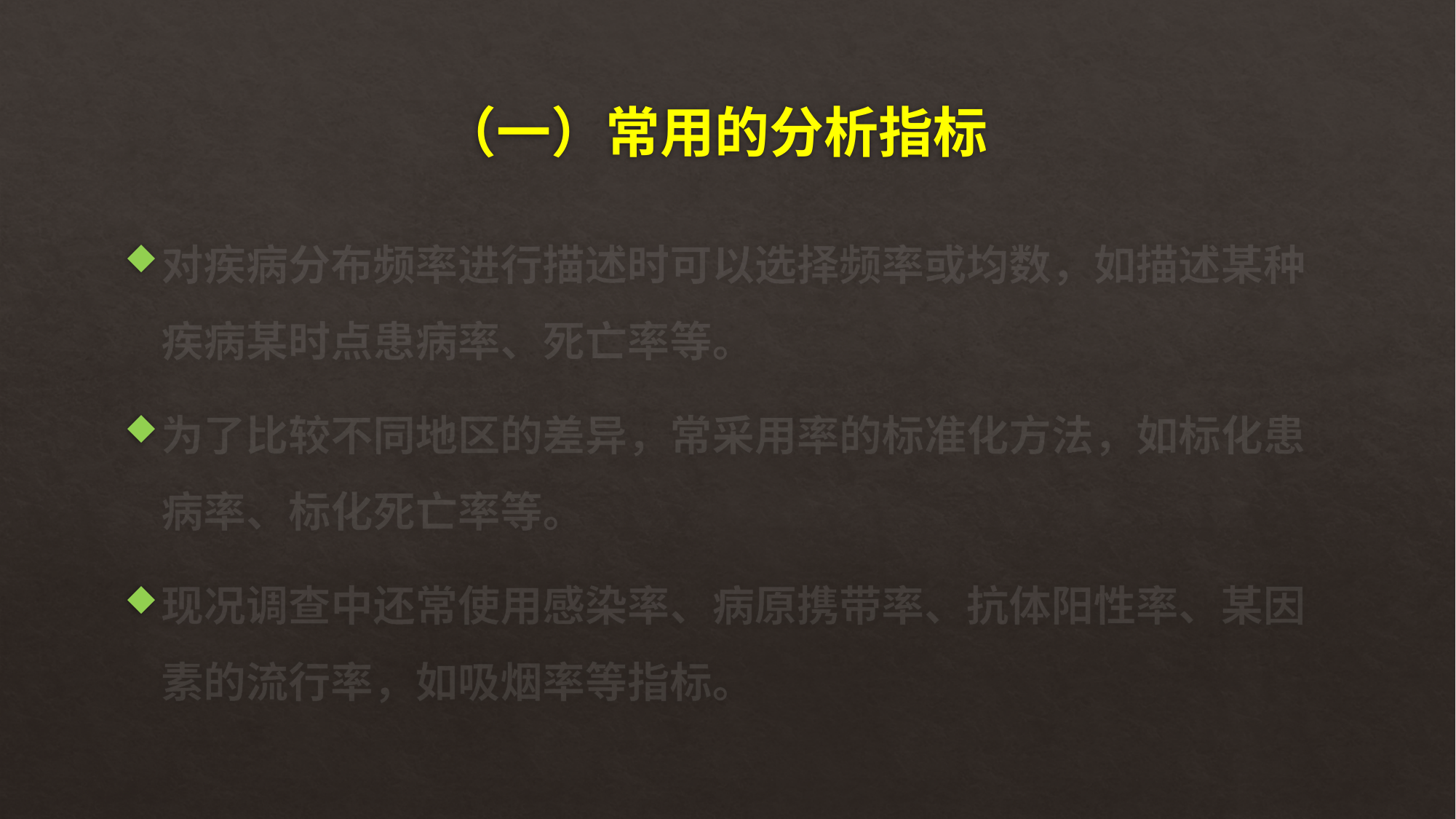

# （一）常用的分析指标
对疾病分布频率进行描述时可以选择频率或均数，如描述某种疾病某时点患病率、死亡率等。
为了比较不同地区的差异，常采用率的标准化方法，如标化患病率、标化死亡率等。
现况调查中还常使用感染率、病原携带率、抗体阳性率、某因素的流行率，如吸烟率等指标。